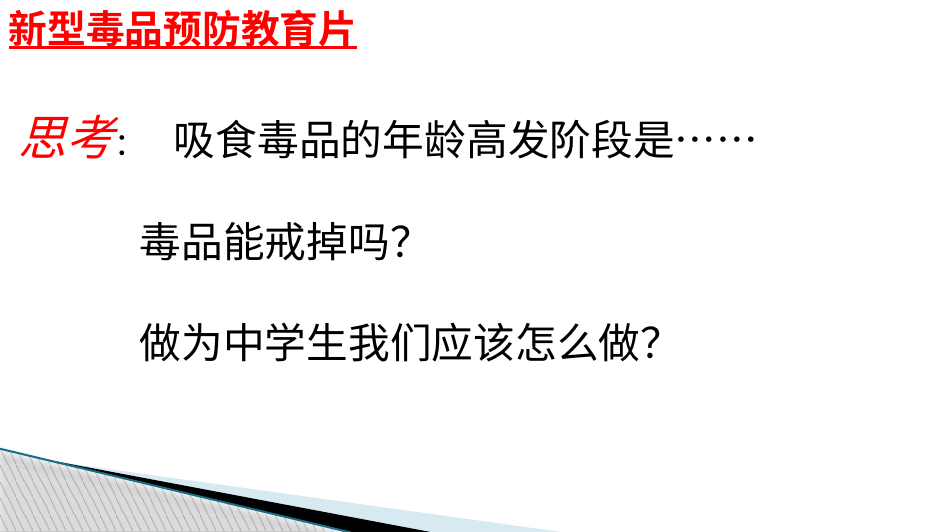

# 新型毒品预防教育片
思考：    吸食毒品的年龄高发阶段是……

            毒品能戒掉吗？

            做为中学生我们应该怎么做？